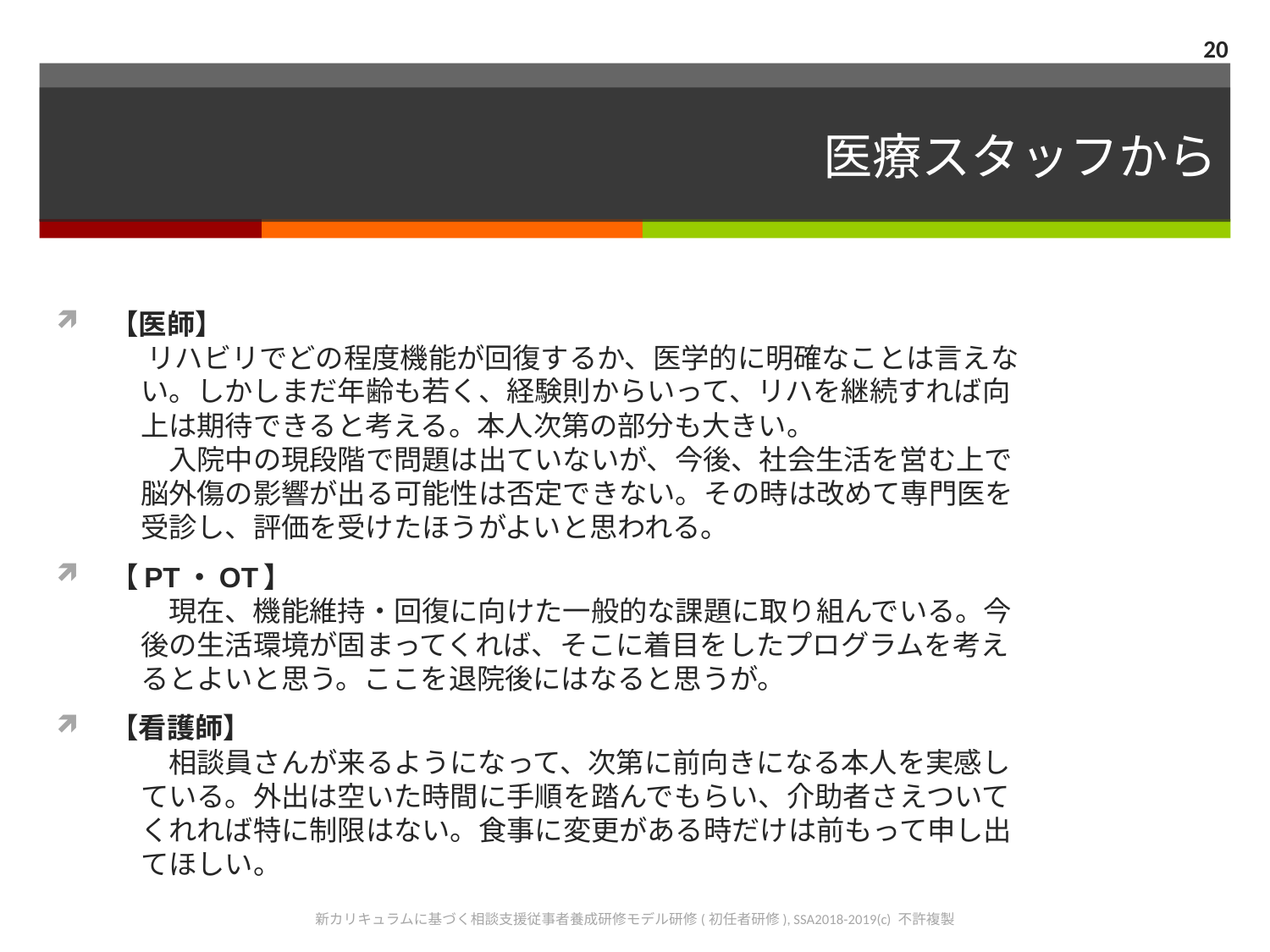

20
# 医療スタッフから
【医師】
　　　 リハビリでどの程度機能が回復するか、医学的に明確なことは言えな
　　　い。しかしまだ年齢も若く、経験則からいって、リハを継続すれば向
　　　上は期待できると考える。本人次第の部分も大きい。
　　　　入院中の現段階で問題は出ていないが、今後、社会生活を営む上で
　　　脳外傷の影響が出る可能性は否定できない。その時は改めて専門医を
　　　受診し、評価を受けたほうがよいと思われる。

【PT・OT】
　　　　現在、機能維持・回復に向けた一般的な課題に取り組んでいる。今
　　　後の生活環境が固まってくれば、そこに着目をしたプログラムを考え
　　　るとよいと思う。ここを退院後にはなると思うが。

【看護師】
　　　　相談員さんが来るようになって、次第に前向きになる本人を実感し
　　　ている。外出は空いた時間に手順を踏んでもらい、介助者さえついて
　　　くれれば特に制限はない。食事に変更がある時だけは前もって申し出
　　　てほしい。
新カリキュラムに基づく相談支援従事者養成研修モデル研修(初任者研修), SSA2018-2019(c) 不許複製